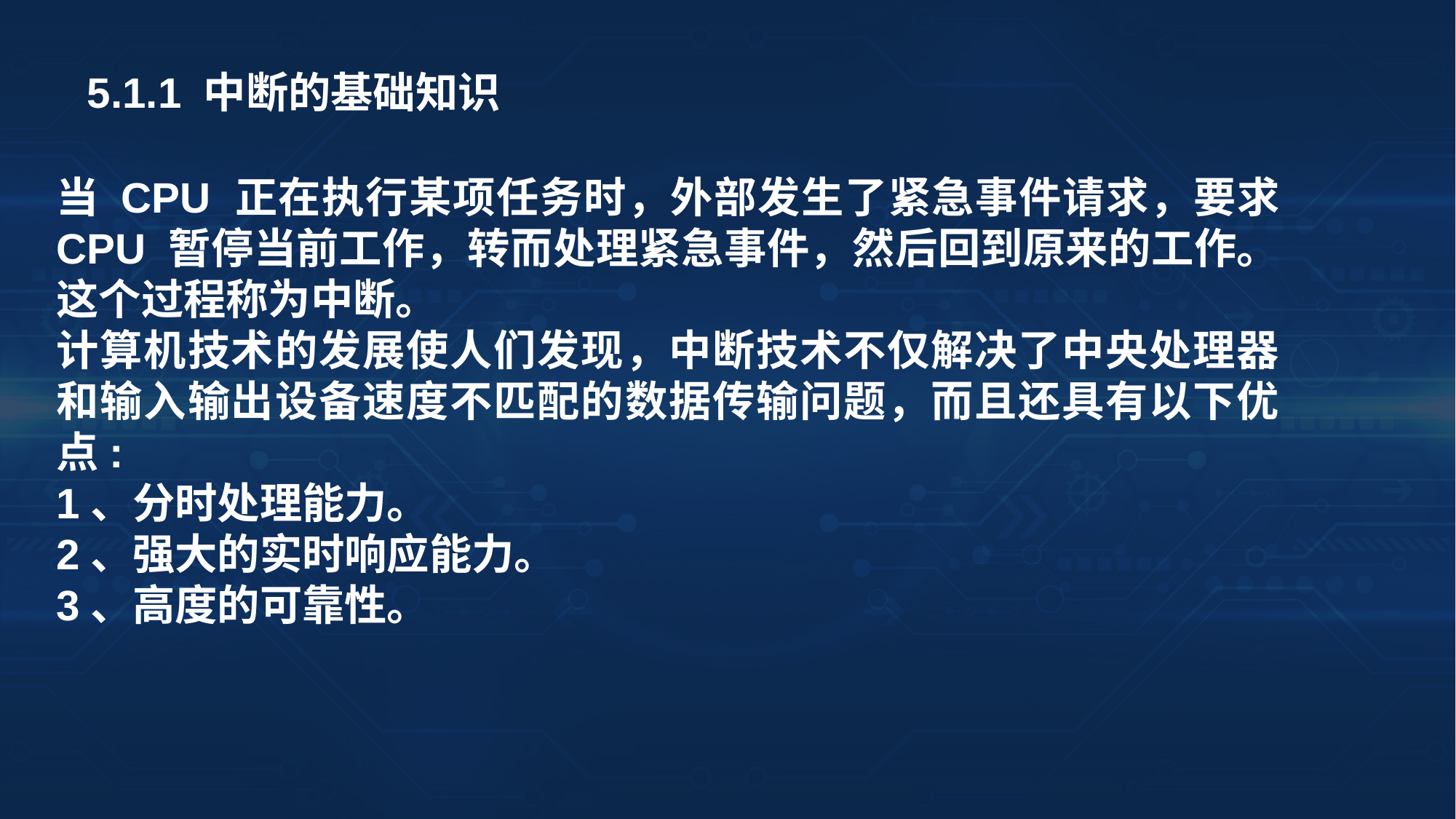

5.1.1 中断的基础知识
当 CPU 正在执行某项任务时，外部发生了紧急事件请求，要求 CPU 暂停当前工作，转而处理紧急事件，然后回到原来的工作。这个过程称为中断。
计算机技术的发展使人们发现，中断技术不仅解决了中央处理器和输入输出设备速度不匹配的数据传输问题，而且还具有以下优点:
1、分时处理能力。
2、强大的实时响应能力。
3、高度的可靠性。